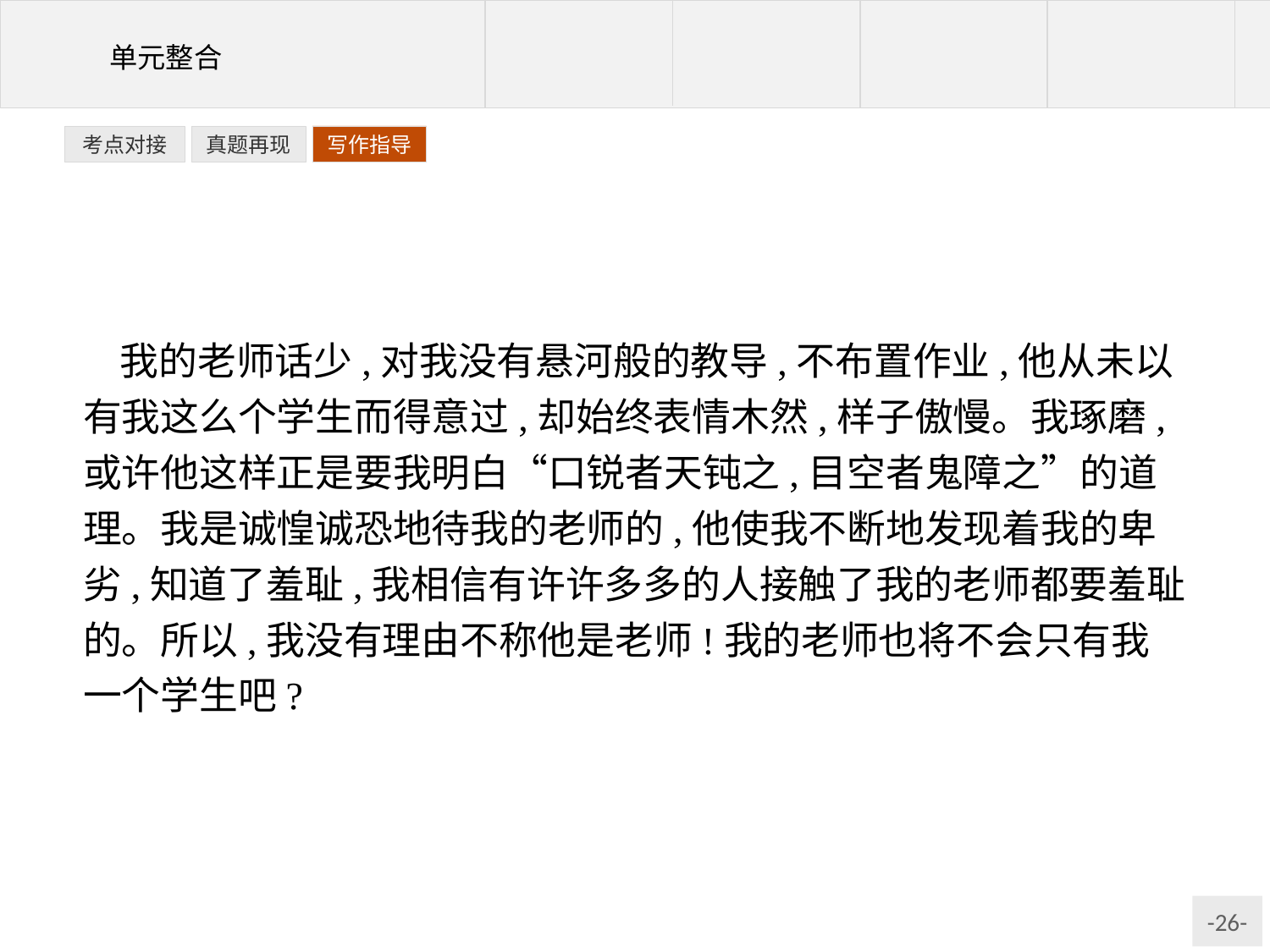

写作指导
考点对接
真题再现
我的老师话少,对我没有悬河般的教导,不布置作业,他从未以有我这么个学生而得意过,却始终表情木然,样子傲慢。我琢磨,或许他这样正是要我明白“口锐者天钝之,目空者鬼障之”的道理。我是诚惶诚恐地待我的老师的,他使我不断地发现着我的卑劣,知道了羞耻,我相信有许许多多的人接触了我的老师都要羞耻的。所以,我没有理由不称他是老师!我的老师也将不会只有我一个学生吧?